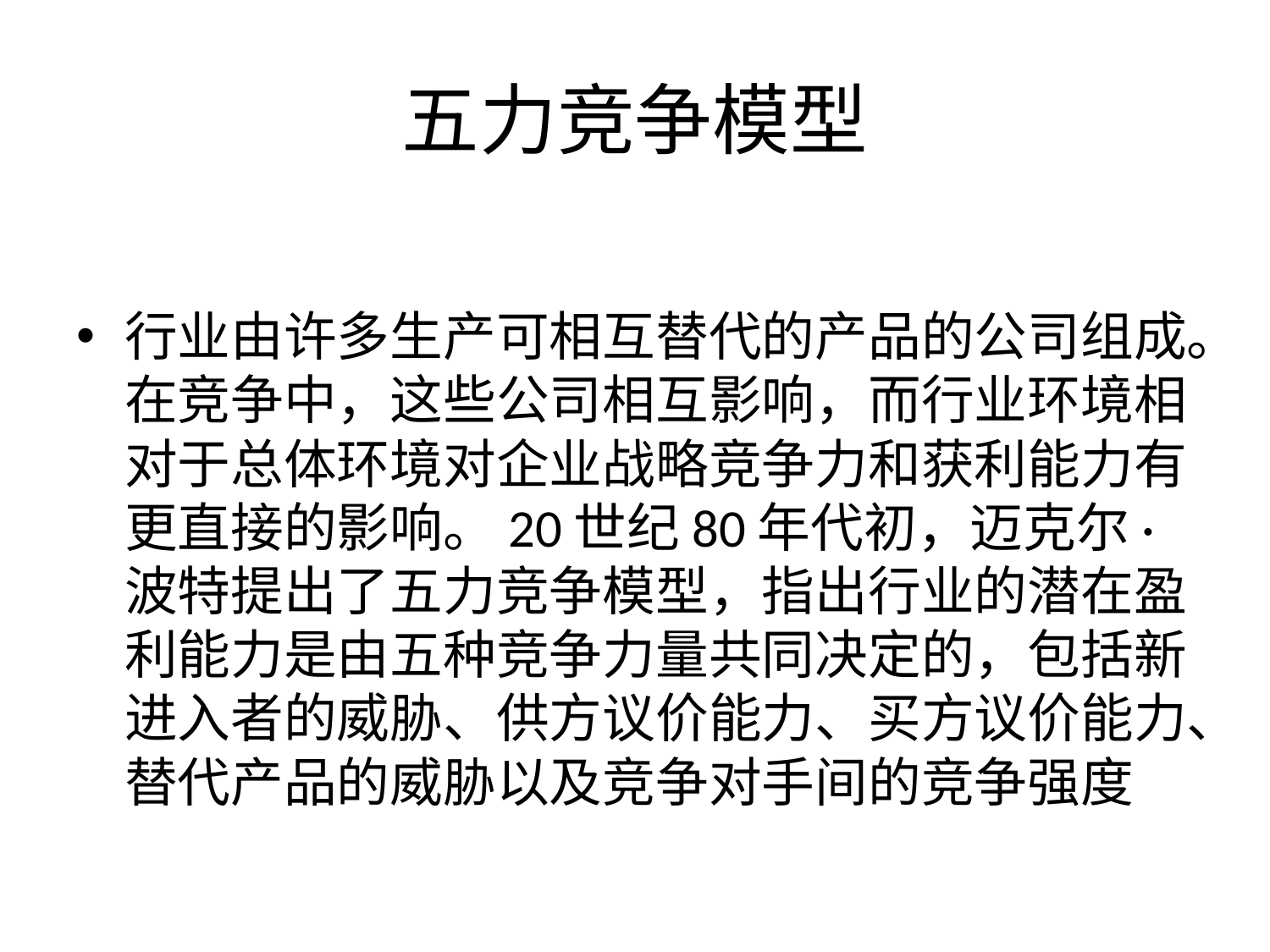

# 五力竞争模型

行业由许多生产可相互替代的产品的公司组成。在竞争中，这些公司相互影响，而行业环境相对于总体环境对企业战略竞争力和获利能力有更直接的影响。20世纪80年代初，迈克尔·波特提出了五力竞争模型，指出行业的潜在盈利能力是由五种竞争力量共同决定的，包括新进入者的威胁、供方议价能力、买方议价能力、替代产品的威胁以及竞争对手间的竞争强度